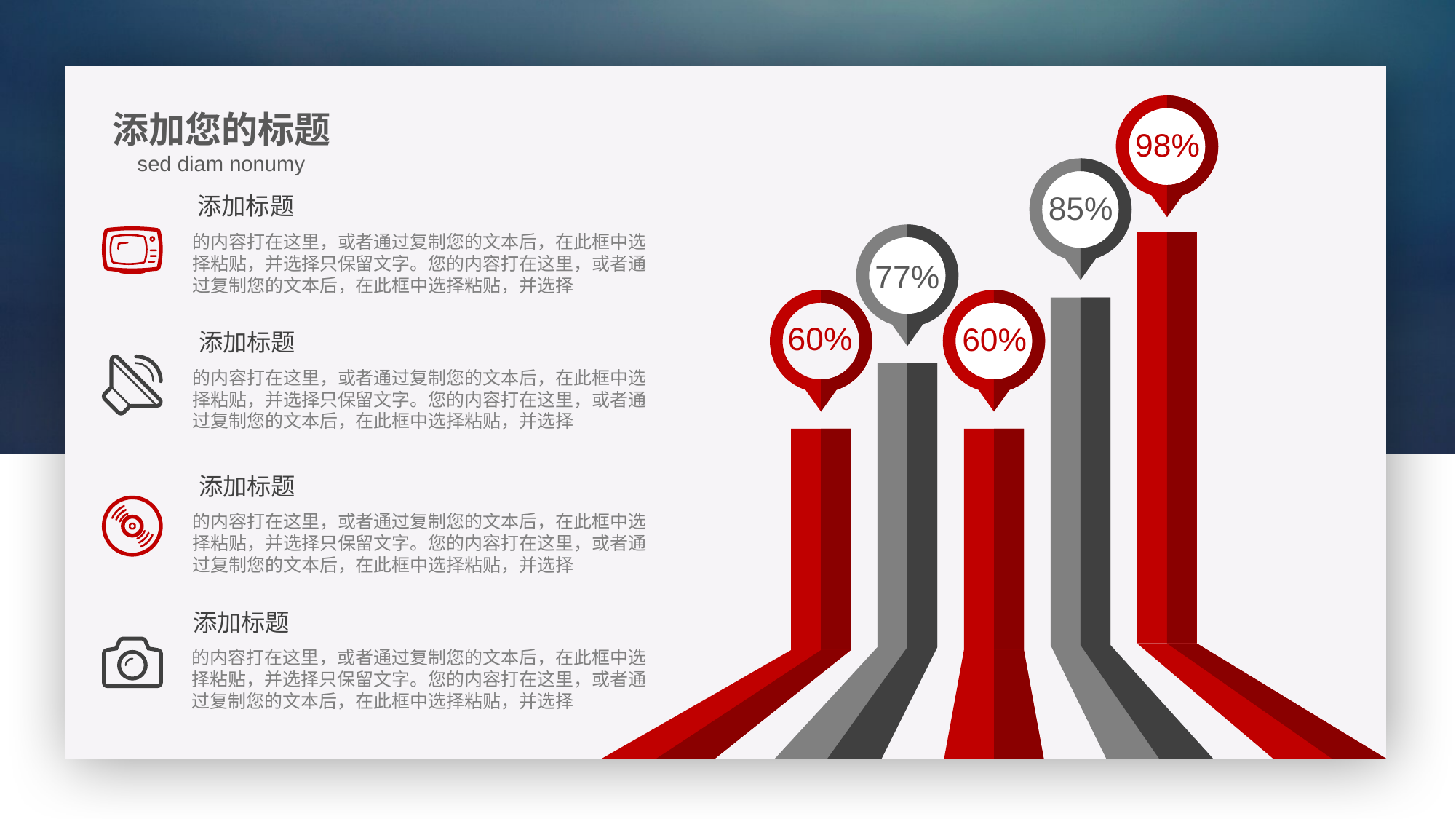

98%
添加您的标题
sed diam nonumy

85%
添加标题
的内容打在这里，或者通过复制您的文本后，在此框中选择粘贴，并选择只保留文字。您的内容打在这里，或者通过复制您的文本后，在此框中选择粘贴，并选择

77%

60%

60%

添加标题
的内容打在这里，或者通过复制您的文本后，在此框中选择粘贴，并选择只保留文字。您的内容打在这里，或者通过复制您的文本后，在此框中选择粘贴，并选择

添加标题
的内容打在这里，或者通过复制您的文本后，在此框中选择粘贴，并选择只保留文字。您的内容打在这里，或者通过复制您的文本后，在此框中选择粘贴，并选择

添加标题
的内容打在这里，或者通过复制您的文本后，在此框中选择粘贴，并选择只保留文字。您的内容打在这里，或者通过复制您的文本后，在此框中选择粘贴，并选择